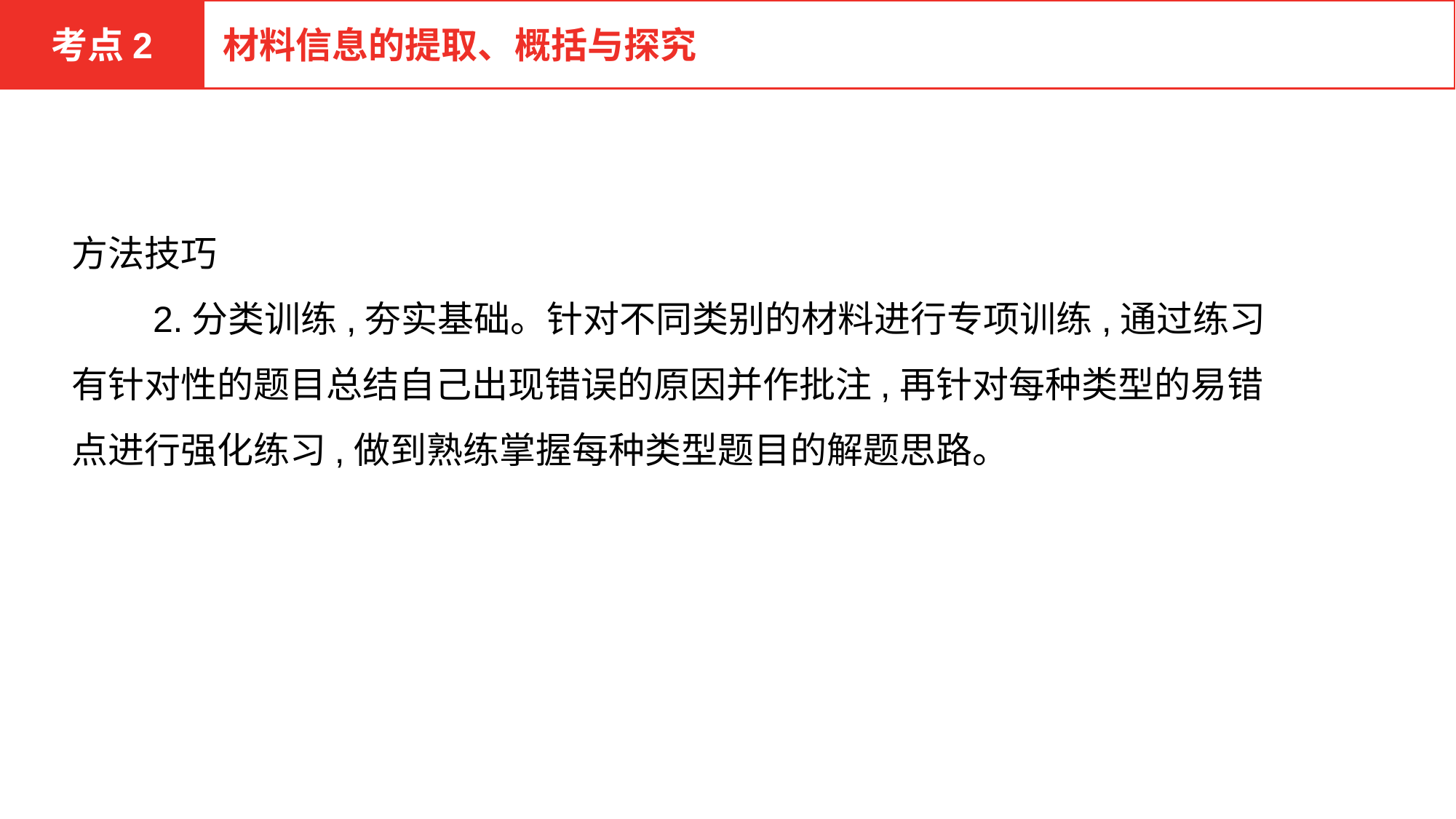

考点2
材料信息的提取、概括与探究
方法技巧
　　2.分类训练,夯实基础。针对不同类别的材料进行专项训练,通过练习有针对性的题目总结自己出现错误的原因并作批注,再针对每种类型的易错点进行强化练习,做到熟练掌握每种类型题目的解题思路。